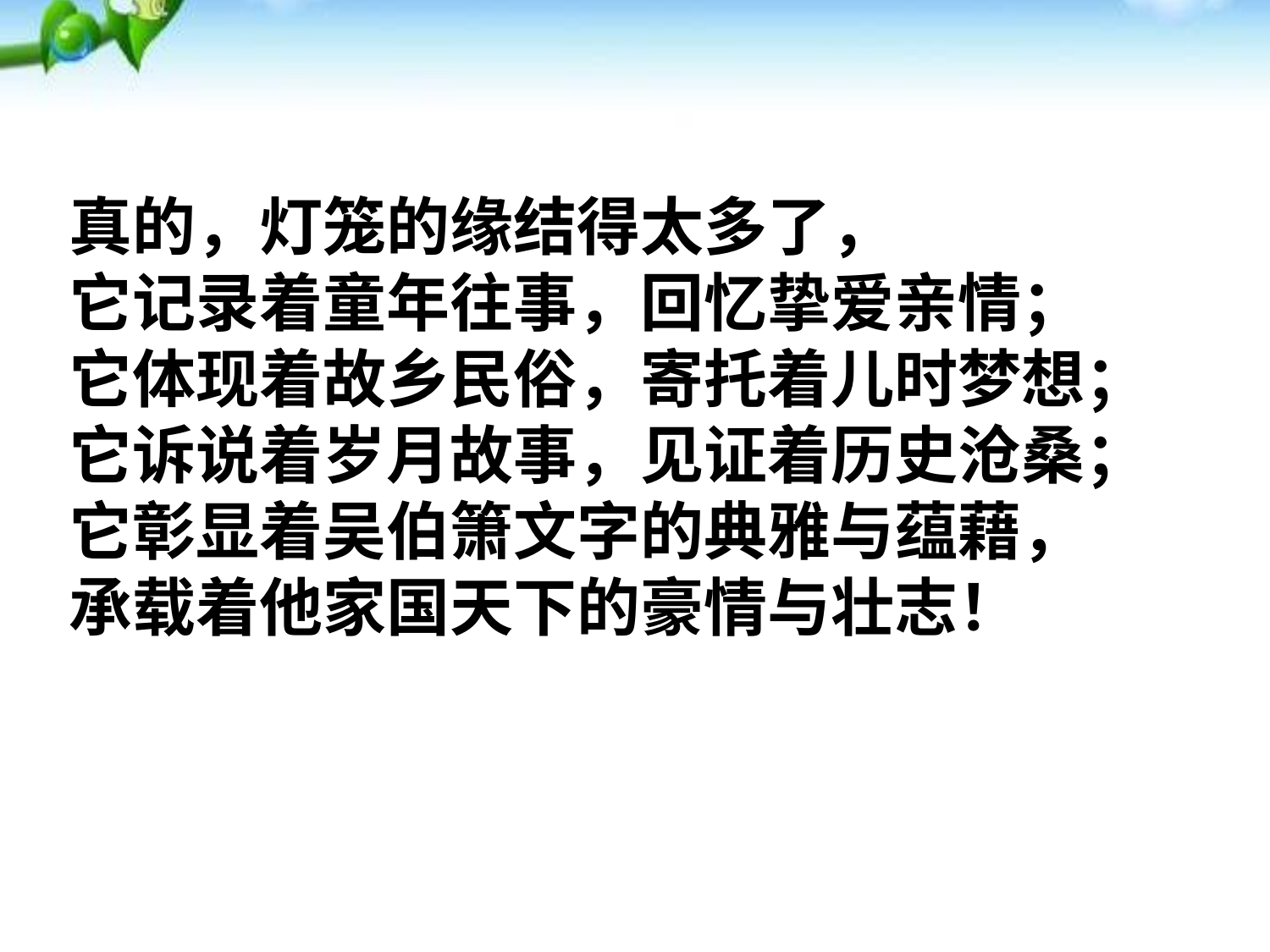

真的，灯笼的缘结得太多了，
它记录着童年往事，回忆挚爱亲情；
它体现着故乡民俗，寄托着儿时梦想；
它诉说着岁月故事，见证着历史沧桑；
它彰显着吴伯箫文字的典雅与蕴藉，
承载着他家国天下的豪情与壮志！